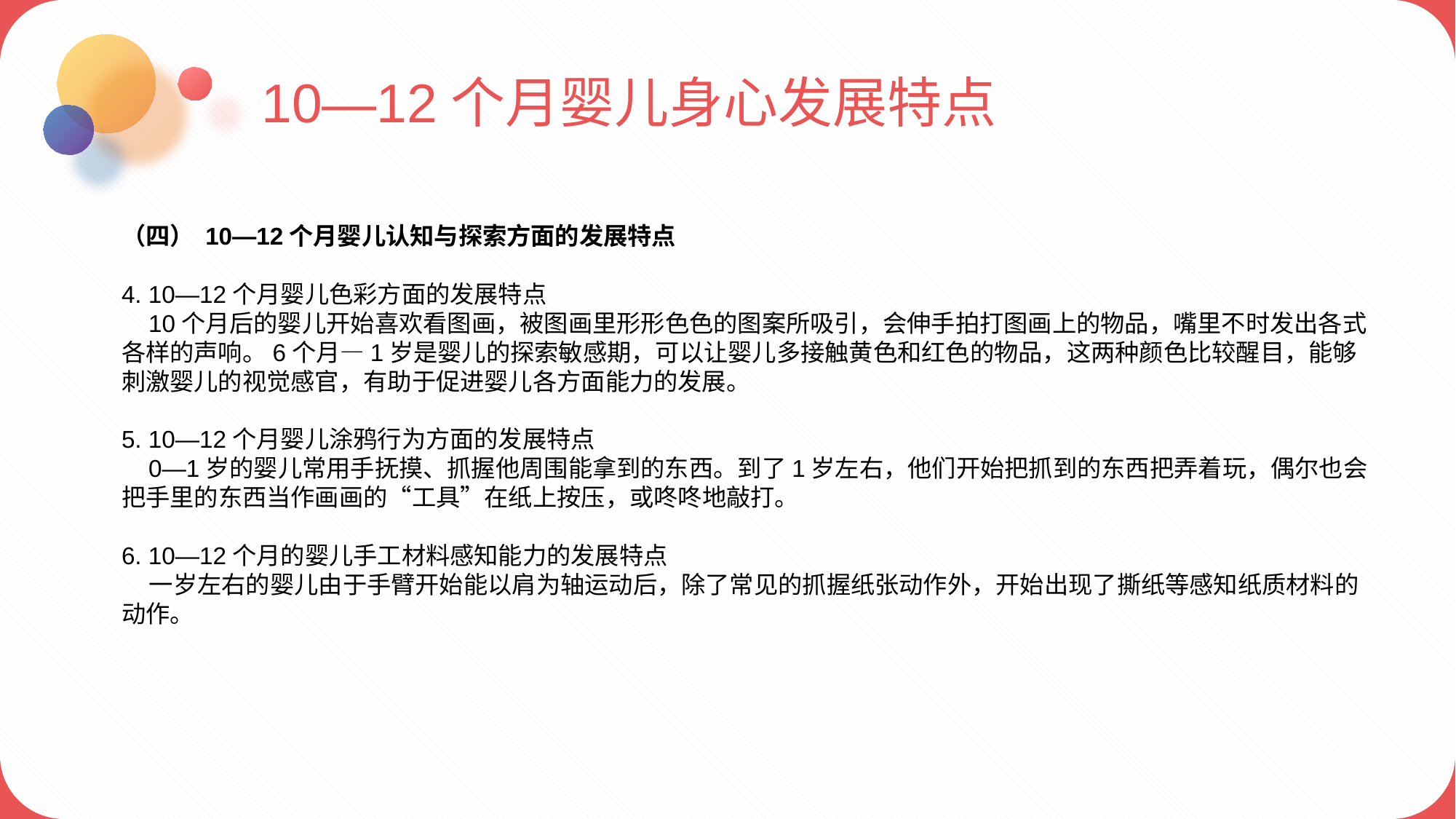

10—12个月婴儿身心发展特点

（四） 10—12个月婴儿认知与探索方面的发展特点

4. 10—12个月婴儿色彩方面的发展特点
    10个月后的婴儿开始喜欢看图画，被图画里形形色色的图案所吸引，会伸手拍打图画上的物品，嘴里不时发出各式各样的声响。6个月—1岁是婴儿的探索敏感期，可以让婴儿多接触黄色和红色的物品，这两种颜色比较醒目，能够刺激婴儿的视觉感官，有助于促进婴儿各方面能力的发展。

5. 10—12个月婴儿涂鸦行为方面的发展特点
    0—1岁的婴儿常用手抚摸、抓握他周围能拿到的东西。到了1岁左右，他们开始把抓到的东西把弄着玩，偶尔也会把手里的东西当作画画的“工具”在纸上按压，或咚咚地敲打。

6. 10—12个月的婴儿手工材料感知能力的发展特点
    一岁左右的婴儿由于手臂开始能以肩为轴运动后，除了常见的抓握纸张动作外，开始出现了撕纸等感知纸质材料的动作。